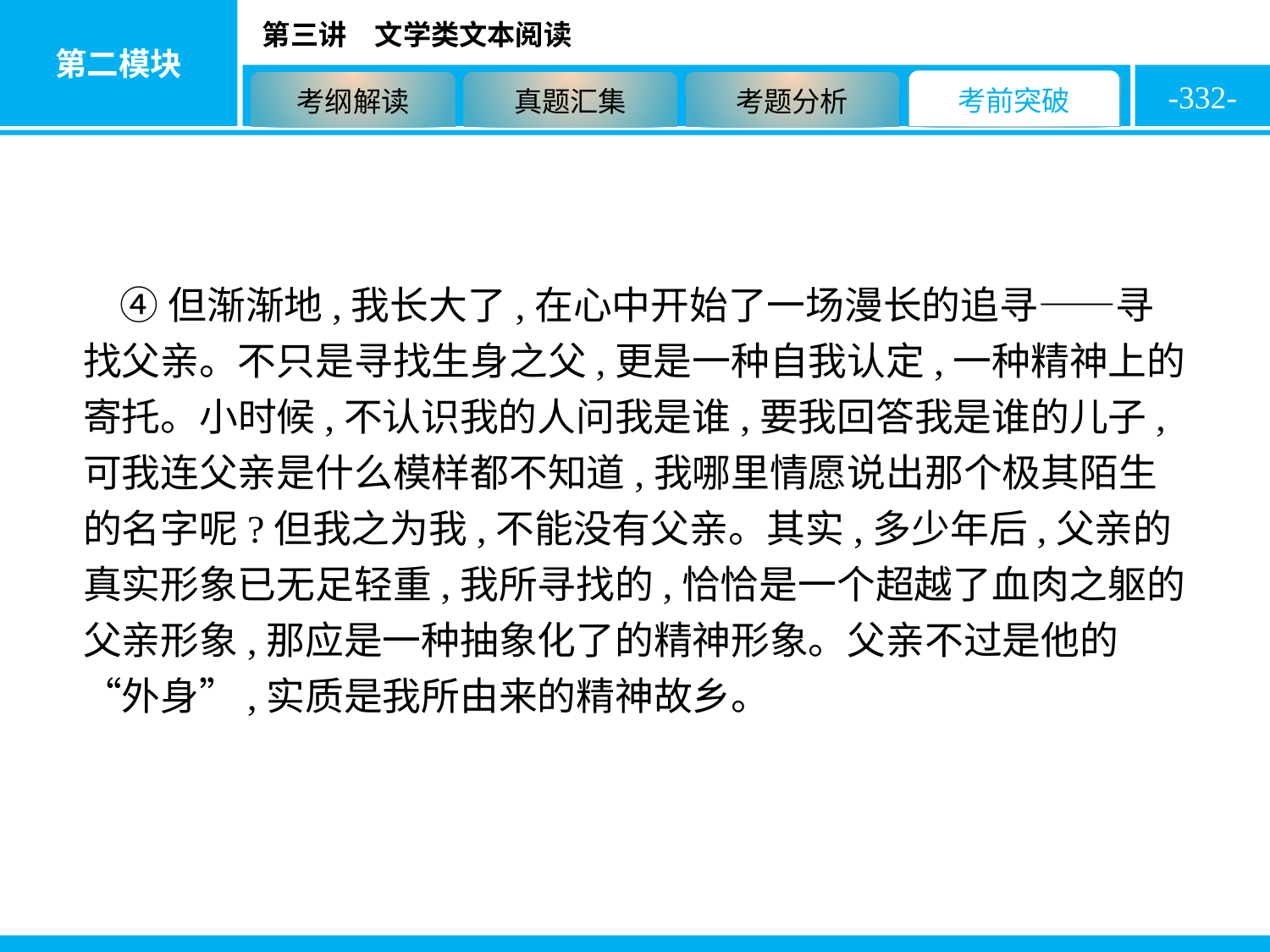

-332-
④但渐渐地,我长大了,在心中开始了一场漫长的追寻——寻找父亲。不只是寻找生身之父,更是一种自我认定,一种精神上的寄托。小时候,不认识我的人问我是谁,要我回答我是谁的儿子,可我连父亲是什么模样都不知道,我哪里情愿说出那个极其陌生的名字呢?但我之为我,不能没有父亲。其实,多少年后,父亲的真实形象已无足轻重,我所寻找的,恰恰是一个超越了血肉之躯的父亲形象,那应是一种抽象化了的精神形象。父亲不过是他的“外身”,实质是我所由来的精神故乡。